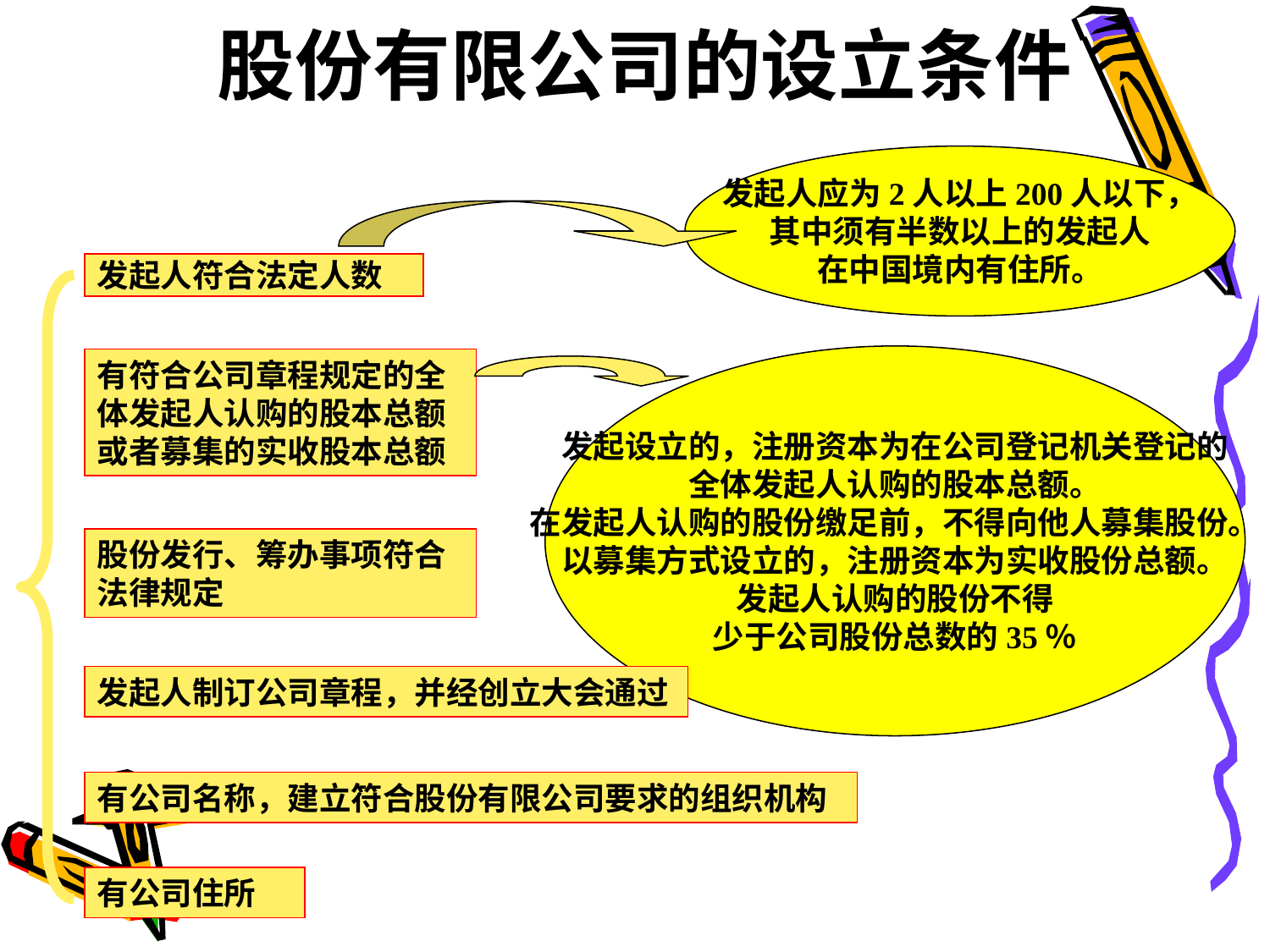

# 股份有限公司的设立条件
发起人应为2人以上200人以下，
其中须有半数以上的发起人
在中国境内有住所。

发起人符合法定人数

发起设立的，注册资本为在公司登记机关登记的
全体发起人认购的股本总额。
在发起人认购的股份缴足前，不得向他人募集股份。
以募集方式设立的，注册资本为实收股份总额。
发起人认购的股份不得
少于公司股份总数的35％
有符合公司章程规定的全体发起人认购的股本总额或者募集的实收股本总额

股份发行、筹办事项符合法律规定
发起人制订公司章程，并经创立大会通过
有公司名称，建立符合股份有限公司要求的组织机构
有公司住所